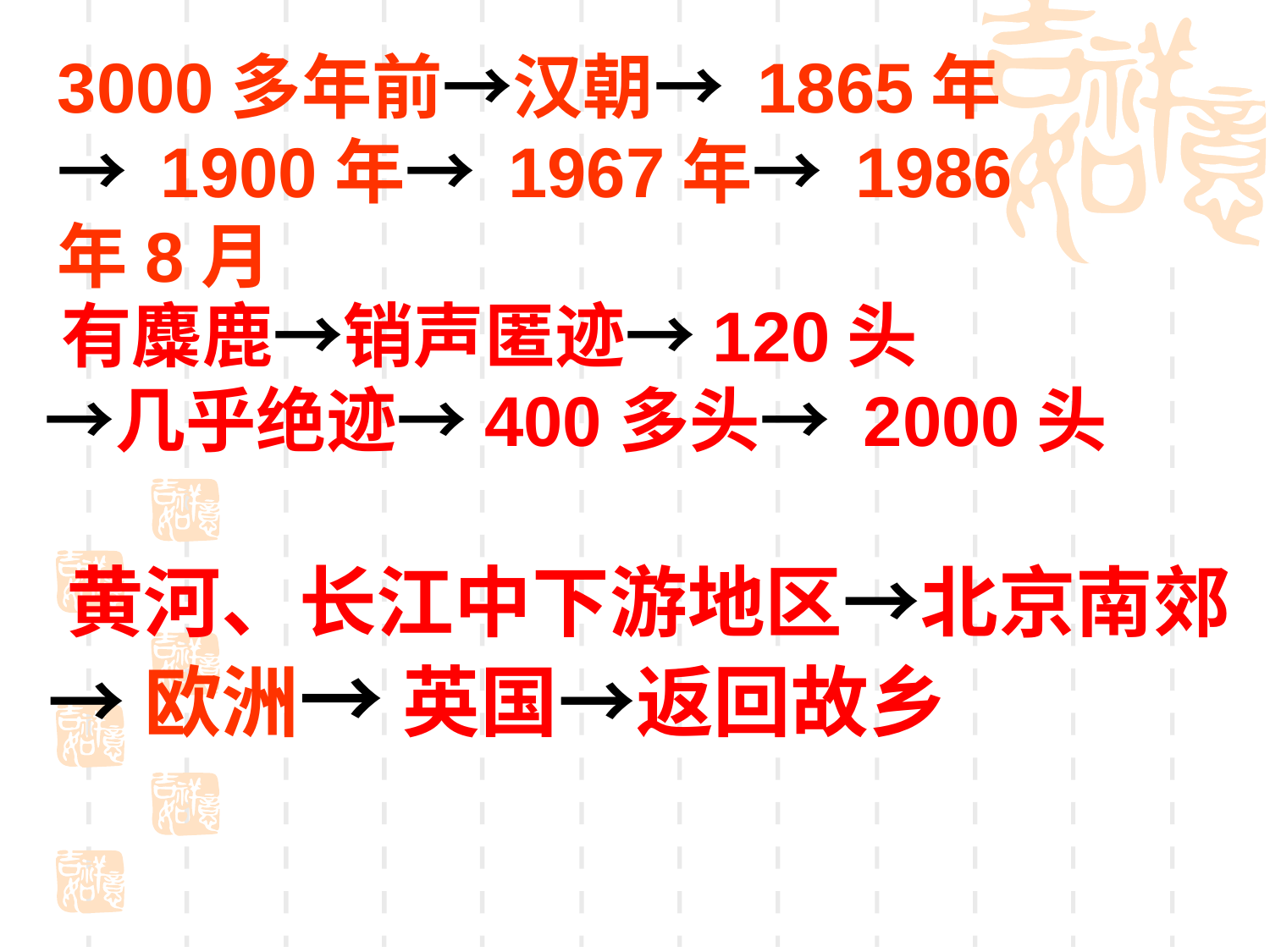

3000多年前→汉朝→ 1865年→ 1900年→ 1967年→ 1986年8月
# 有麋鹿→销声匿迹→120头 →几乎绝迹→400多头→ 2000头
  黄河、长江中下游地区→北京南郊
  →欧洲→ 英国→返回故乡